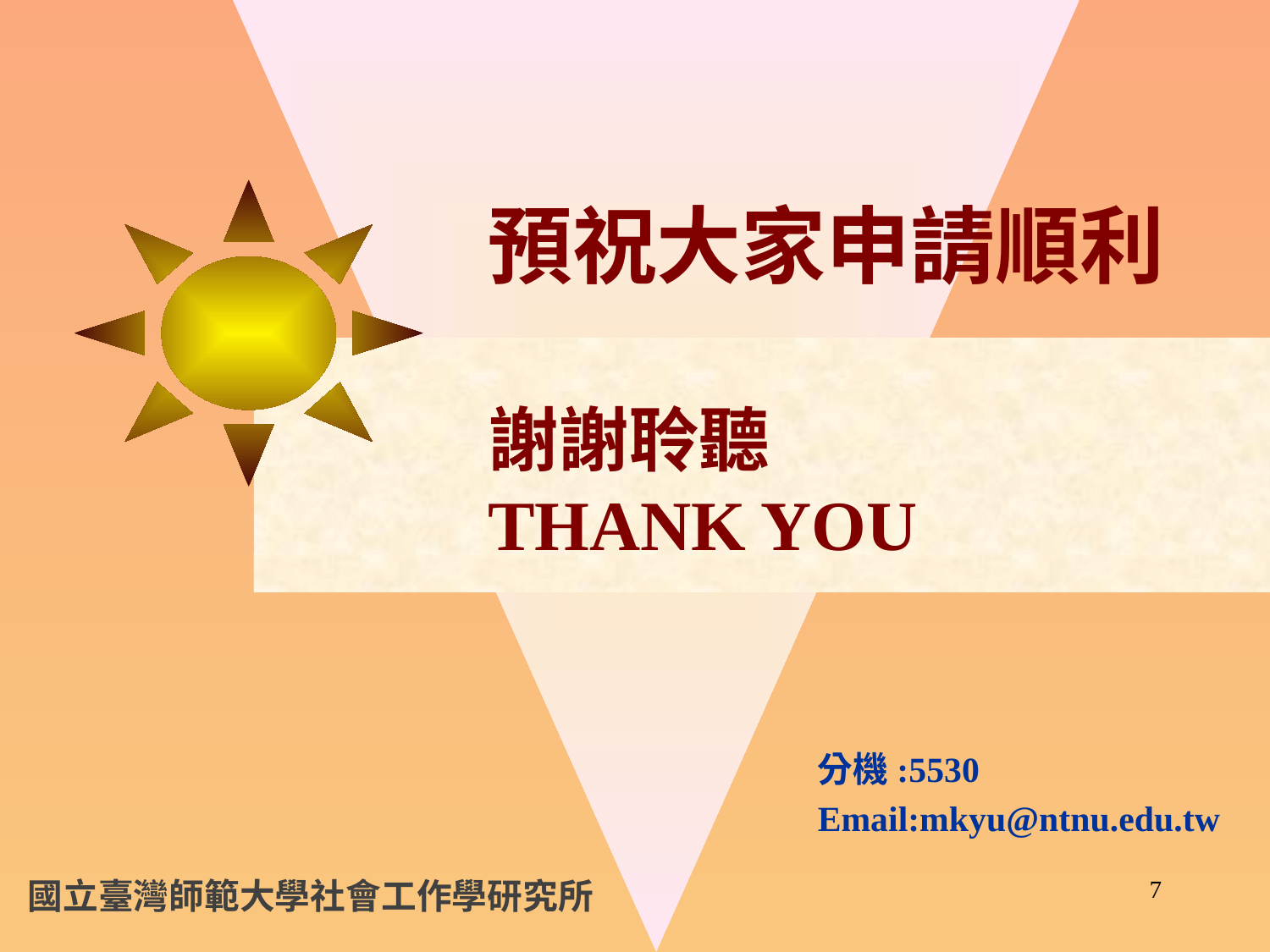

# 預祝大家申請順利 謝謝聆聽 THANK YOU
分機:5530
Email:mkyu@ntnu.edu.tw
國立臺灣師範大學社會工作學研究所

7